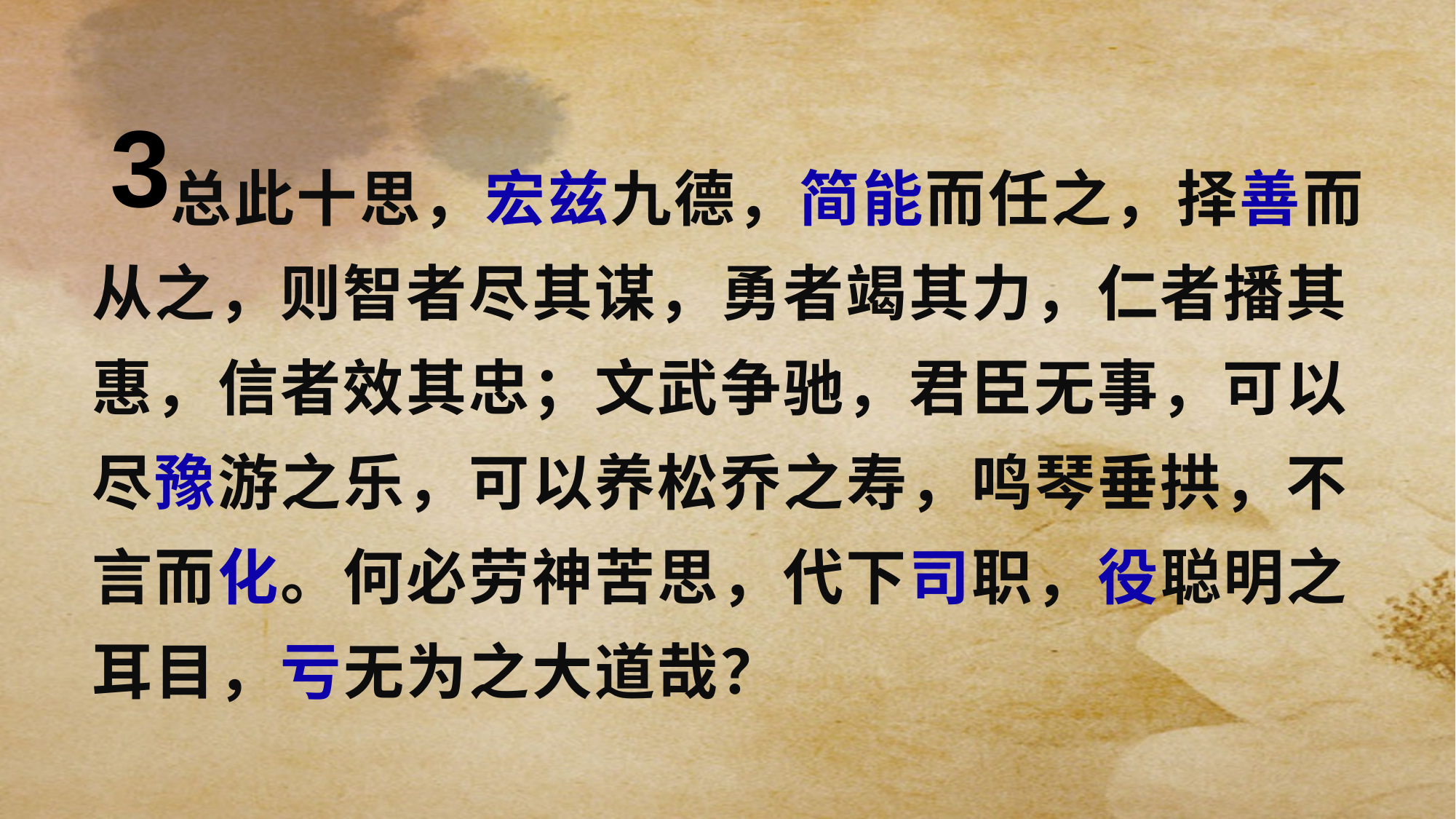

3
    总此十思，宏兹九德，简能而任之，择善而从之，则智者尽其谋，勇者竭其力，仁者播其惠，信者效其忠；文武争驰，君臣无事，可以尽豫游之乐，可以养松乔之寿，鸣琴垂拱，不言而化。何必劳神苦思，代下司职，役聪明之耳目，亏无为之大道哉？